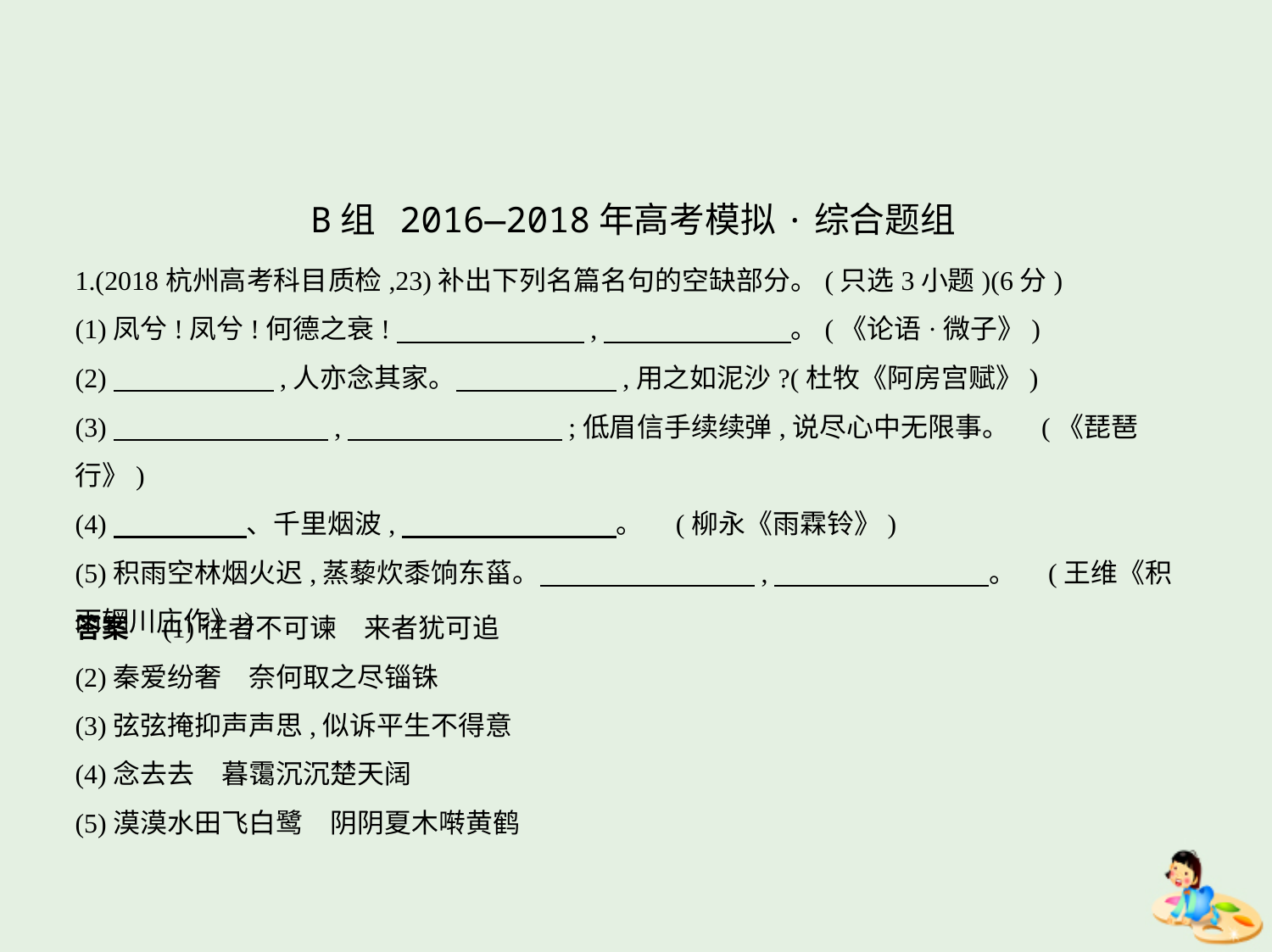

B组  2016—2018年高考模拟·综合题组
1.(2018杭州高考科目质检,23)补出下列名篇名句的空缺部分。(只选3小题)(6分)
(1)凤兮!凤兮!何德之衰!　　　　　　    ,　　　　　　    。(《论语·微子》)
(2)　　　　　    ,人亦念其家。　　　　　    ,用之如泥沙?(杜牧《阿房宫赋》)
(3)　　　　　　　    ,　　　　　　　    ;低眉信手续续弹,说尽心中无限事。 (《琵琶行》)
(4)　　　　    、千里烟波,　　　　　　　    。 (柳永《雨霖铃》)
(5)积雨空林烟火迟,蒸藜炊黍饷东菑。　　　　　　　    ,　　　　　　　    。 (王维《积
雨辋川庄作》)
答案　(1)往者不可谏　来者犹可追
(2)秦爱纷奢　奈何取之尽锱铢
(3)弦弦掩抑声声思,似诉平生不得意
(4)念去去　暮霭沉沉楚天阔
(5)漠漠水田飞白鹭　阴阴夏木啭黄鹤